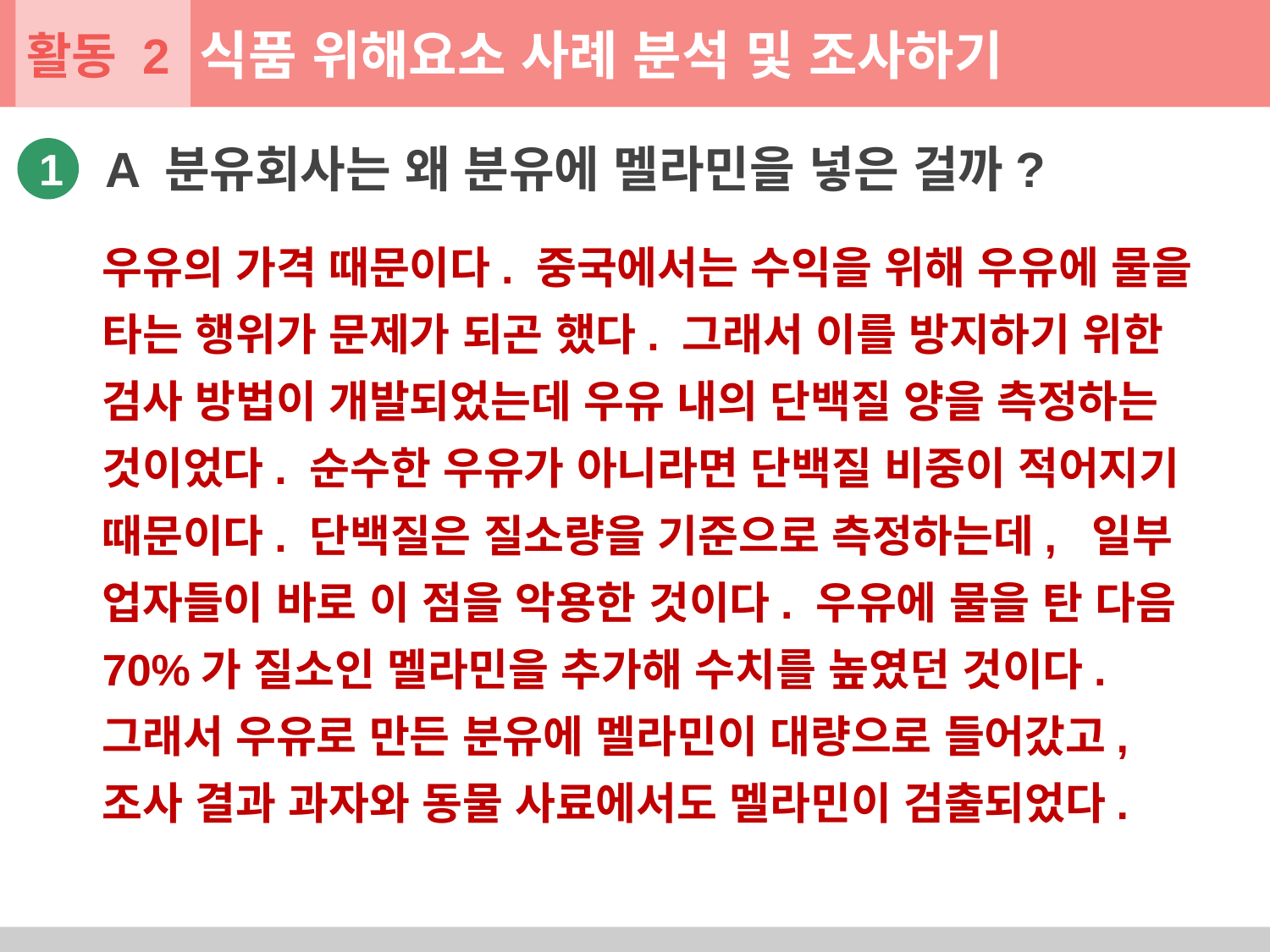

활동 2
식품 위해요소 사례 분석 및 조사하기
A 분유회사는 왜 분유에 멜라민을 넣은 걸까?
1
우유의 가격 때문이다. 중국에서는 수익을 위해 우유에 물을 타는 행위가 문제가 되곤 했다. 그래서 이를 방지하기 위한 검사 방법이 개발되었는데 우유 내의 단백질 양을 측정하는 것이었다. 순수한 우유가 아니라면 단백질 비중이 적어지기 때문이다. 단백질은 질소량을 기준으로 측정하는데,  일부 업자들이 바로 이 점을 악용한 것이다. 우유에 물을 탄 다음 70%가 질소인 멜라민을 추가해 수치를 높였던 것이다. 그래서 우유로 만든 분유에 멜라민이 대량으로 들어갔고, 조사 결과 과자와 동물 사료에서도 멜라민이 검출되었다.